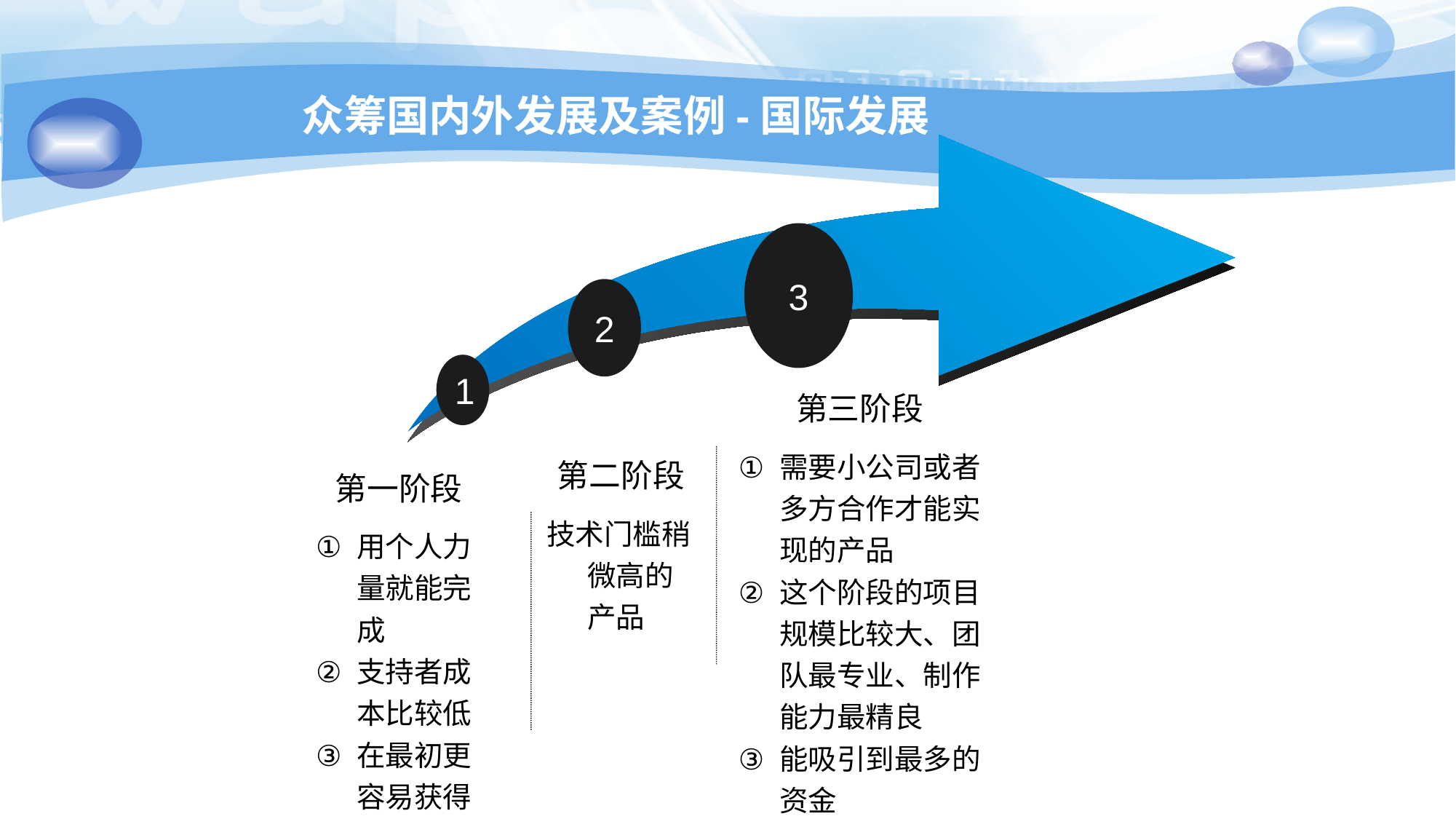

众筹国内外发展及案例-国际发展

3
2
1
| 第三阶段 |
| --- |
| 需要小公司或者多方合作才能实现的产品 这个阶段的项目规模比较大、团队最专业、制作能力最精良 能吸引到最多的资金 |
| 第二阶段 |
| --- |
| 技术门槛稍微高的产品 |

| 第一阶段 |
| --- |
| 用个人力量就能完成 支持者成本比较低 在最初更容易获得支持 |